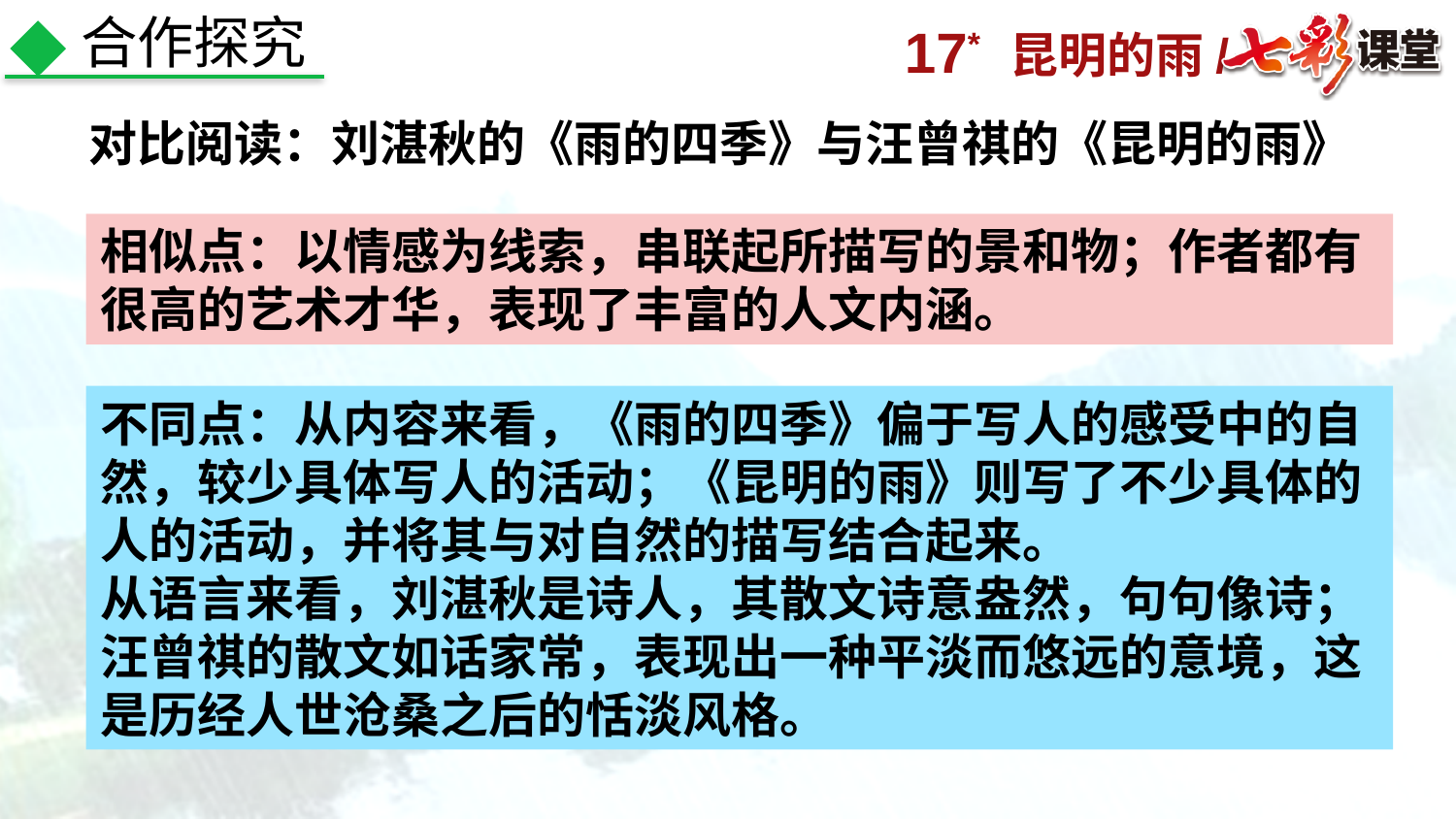

合作探究

对比阅读：刘湛秋的《雨的四季》与汪曾祺的《昆明的雨》
相似点：以情感为线索，串联起所描写的景和物；作者都有很高的艺术才华，表现了丰富的人文内涵。
不同点：从内容来看，《雨的四季》偏于写人的感受中的自然，较少具体写人的活动；《昆明的雨》则写了不少具体的人的活动，并将其与对自然的描写结合起来。
从语言来看，刘湛秋是诗人，其散文诗意盎然，句句像诗；汪曾祺的散文如话家常，表现出一种平淡而悠远的意境，这是历经人世沧桑之后的恬淡风格。